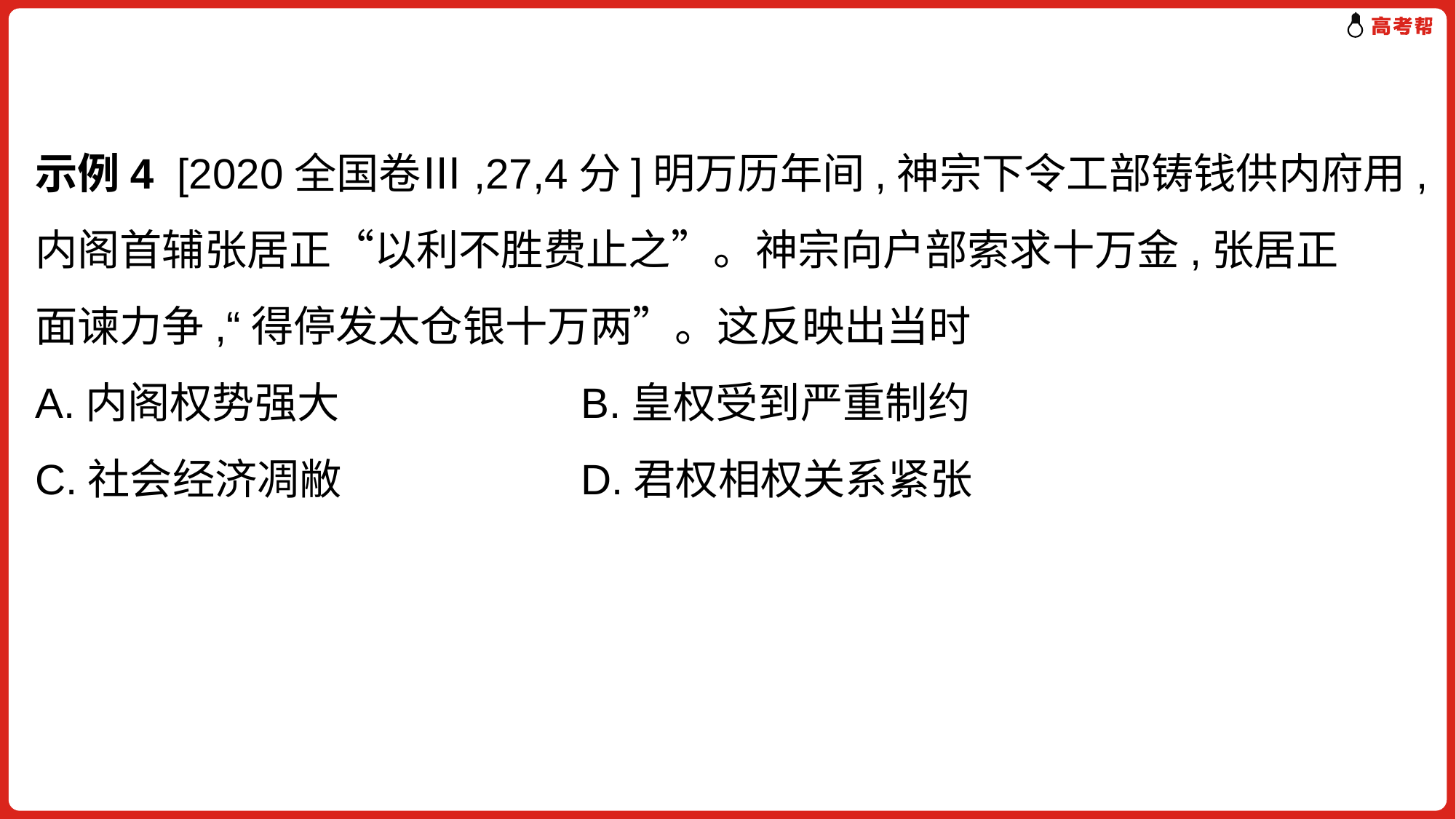

示例4  [2020全国卷Ⅲ,27,4分]明万历年间,神宗下令工部铸钱供内府用,
内阁首辅张居正“以利不胜费止之”。神宗向户部索求十万金,张居正
面谏力争,“得停发太仓银十万两”。这反映出当时
A.内阁权势强大                	B.皇权受到严重制约
C.社会经济凋敝                	D.君权相权关系紧张